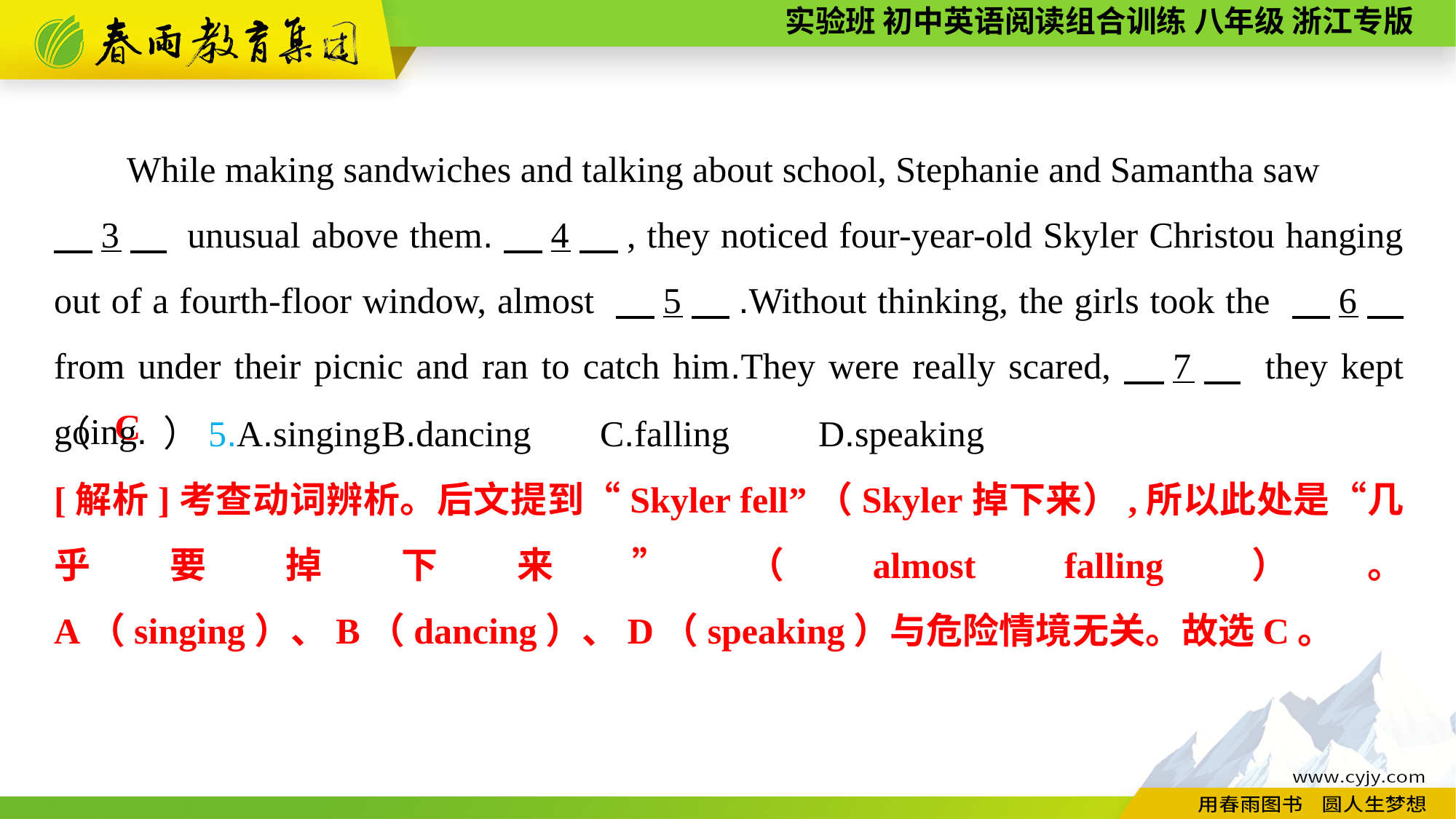

While making sandwiches and talking about school, Stephanie and Samantha saw
　3　 unusual above them.　4　, they noticed four-year-old Skyler Christou hanging out of a fourth-floor window, almost 　5　.Without thinking, the girls took the 　6　 from under their picnic and ran to catch him.They were really scared,　7　 they kept going.
（　　）5.A.singing	B.dancing	C.falling	D.speaking
C
[解析]考查动词辨析。后文提到“Skyler fell”（Skyler掉下来）,所以此处是“几乎要掉下来”（almost falling）。 A（singing）、B（dancing）、D（speaking）与危险情境无关。故选C。